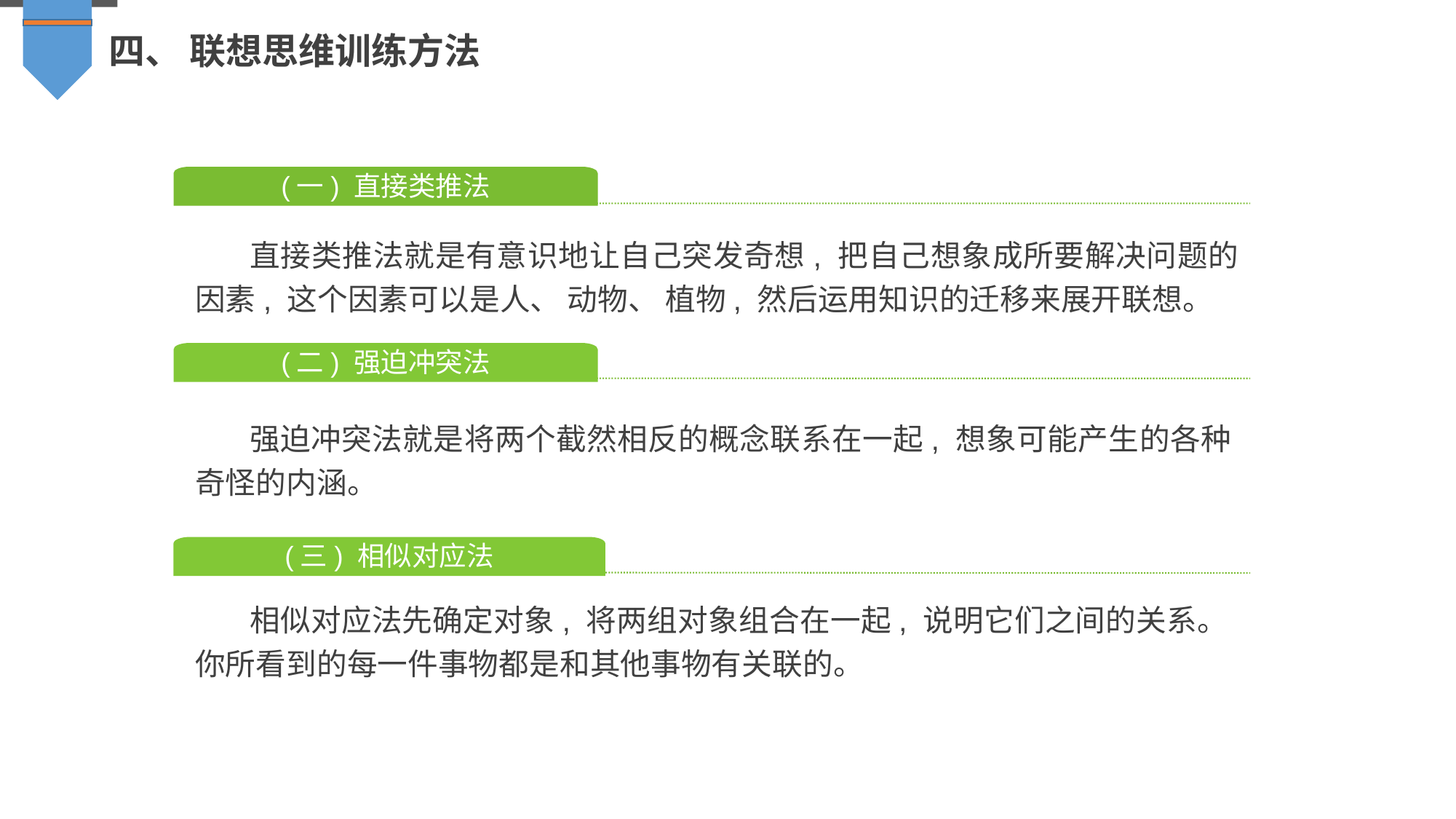

四、 联想思维训练方法
(一) 直接类推法

直接类推法就是有意识地让自己突发奇想, 把自己想象成所要解决问题的因素, 这个因素可以是人、 动物、 植物, 然后运用知识的迁移来展开联想。
(二) 强迫冲突法

强迫冲突法就是将两个截然相反的概念联系在一起, 想象可能产生的各种奇怪的内涵。
(三) 相似对应法

相似对应法先确定对象, 将两组对象组合在一起, 说明它们之间的关系。你所看到的每一件事物都是和其他事物有关联的。